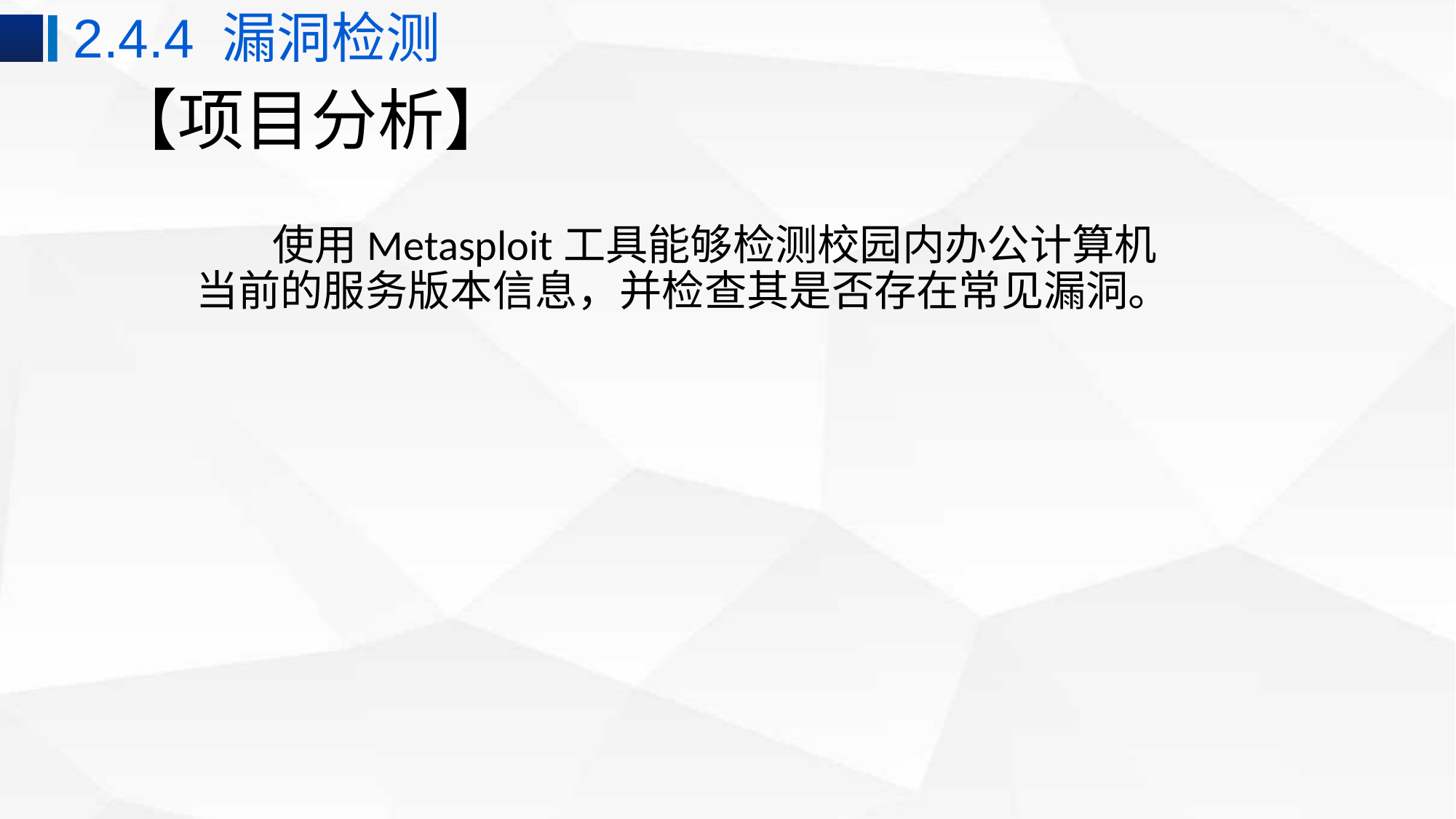

2.4.4 漏洞检测

# 【项目分析】
       使用Metasploit工具能够检测校园内办公计算机当前的服务版本信息，并检查其是否存在常见漏洞。